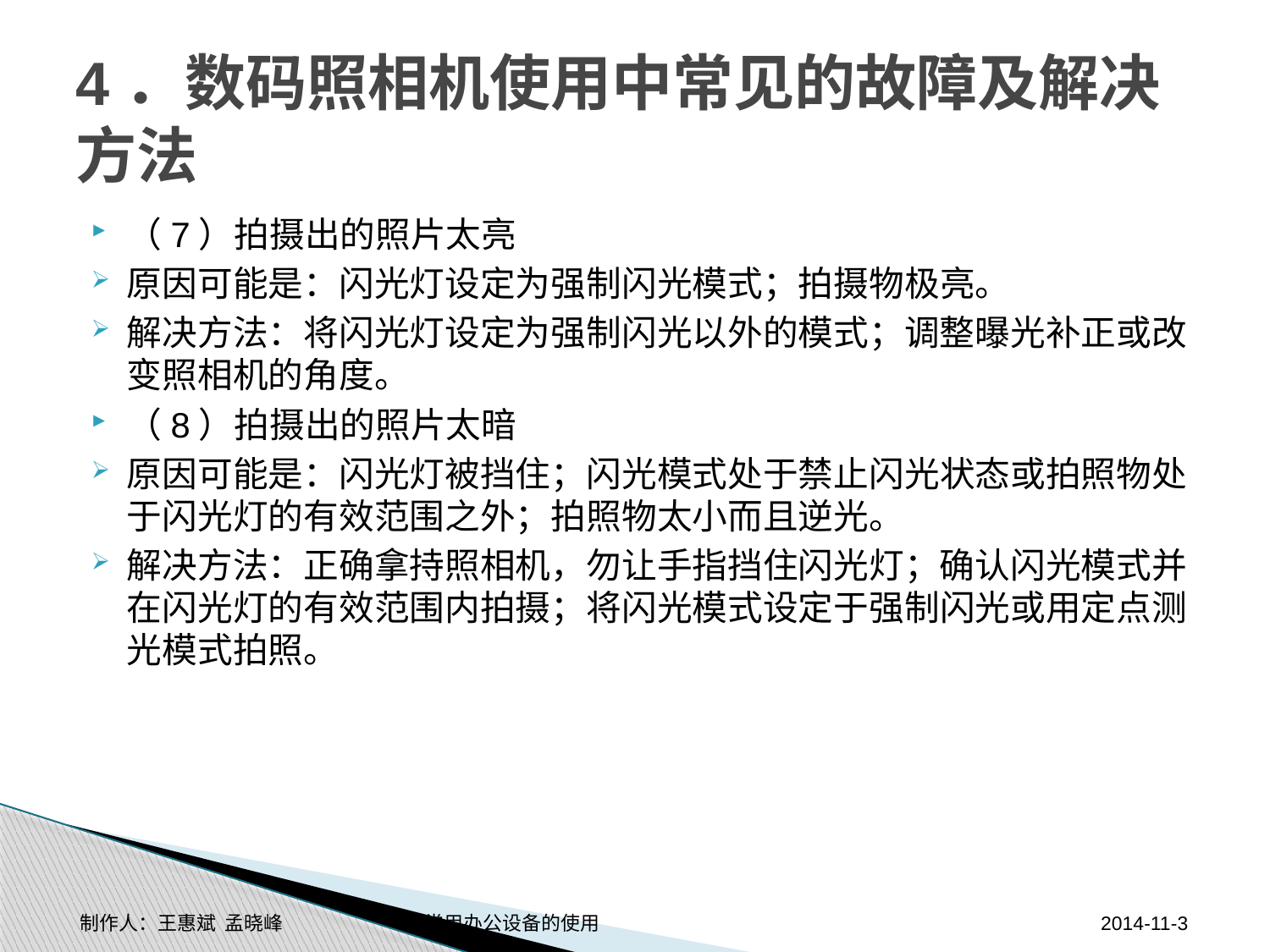

# 4．数码照相机使用中常见的故障及解决方法
（7）拍摄出的照片太亮
原因可能是：闪光灯设定为强制闪光模式；拍摄物极亮。
解决方法：将闪光灯设定为强制闪光以外的模式；调整曝光补正或改变照相机的角度。
（8）拍摄出的照片太暗
原因可能是：闪光灯被挡住；闪光模式处于禁止闪光状态或拍照物处于闪光灯的有效范围之外；拍照物太小而且逆光。
解决方法：正确拿持照相机，勿让手指挡住闪光灯；确认闪光模式并在闪光灯的有效范围内拍摄；将闪光模式设定于强制闪光或用定点测光模式拍照。

制作人：王惠斌  孟晓峰                                常用办公设备的使用
2014-11-3